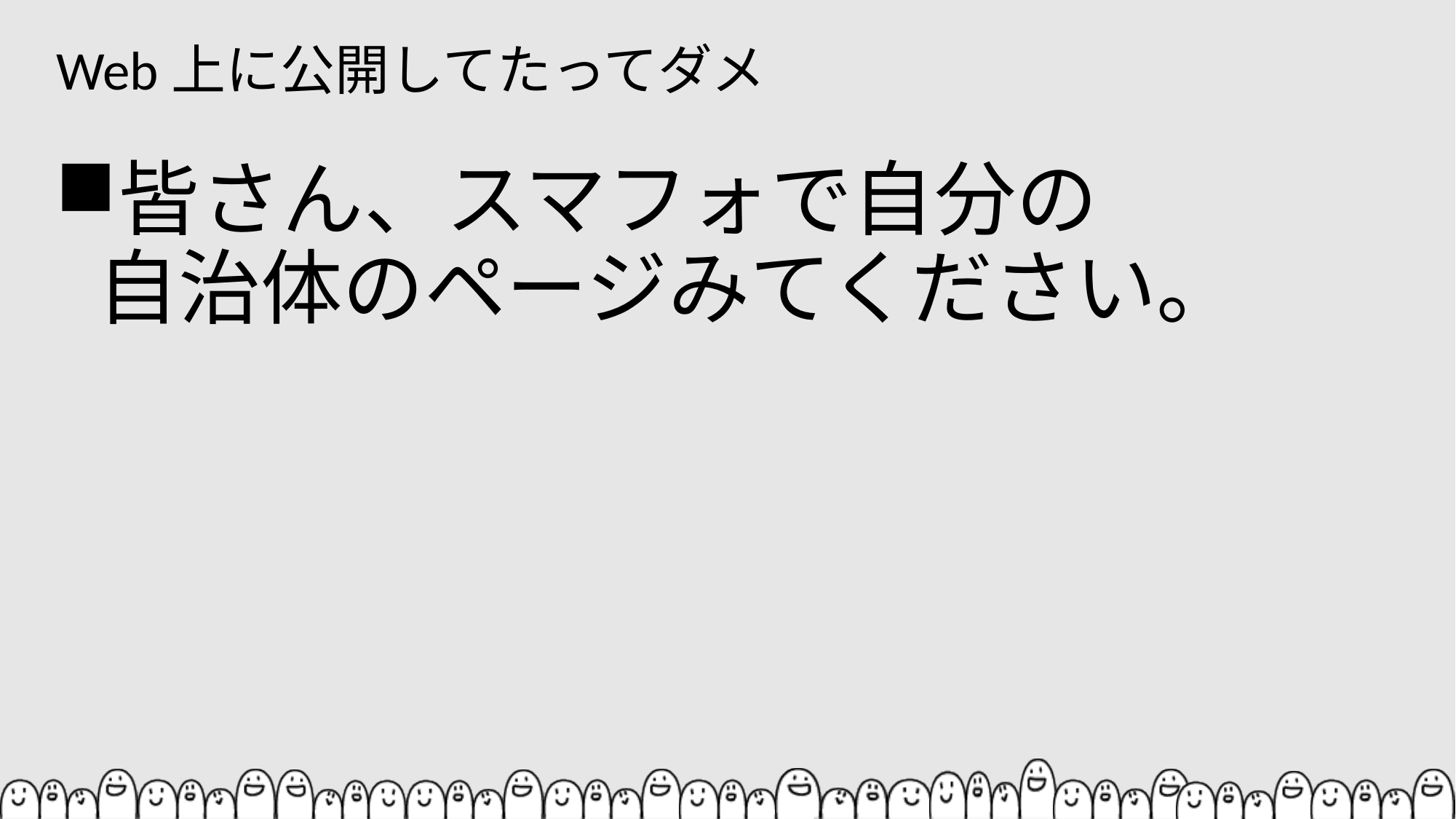

# Web上に公開してたってダメ
皆さん、スマフォで自分の
自治体のページみてください。